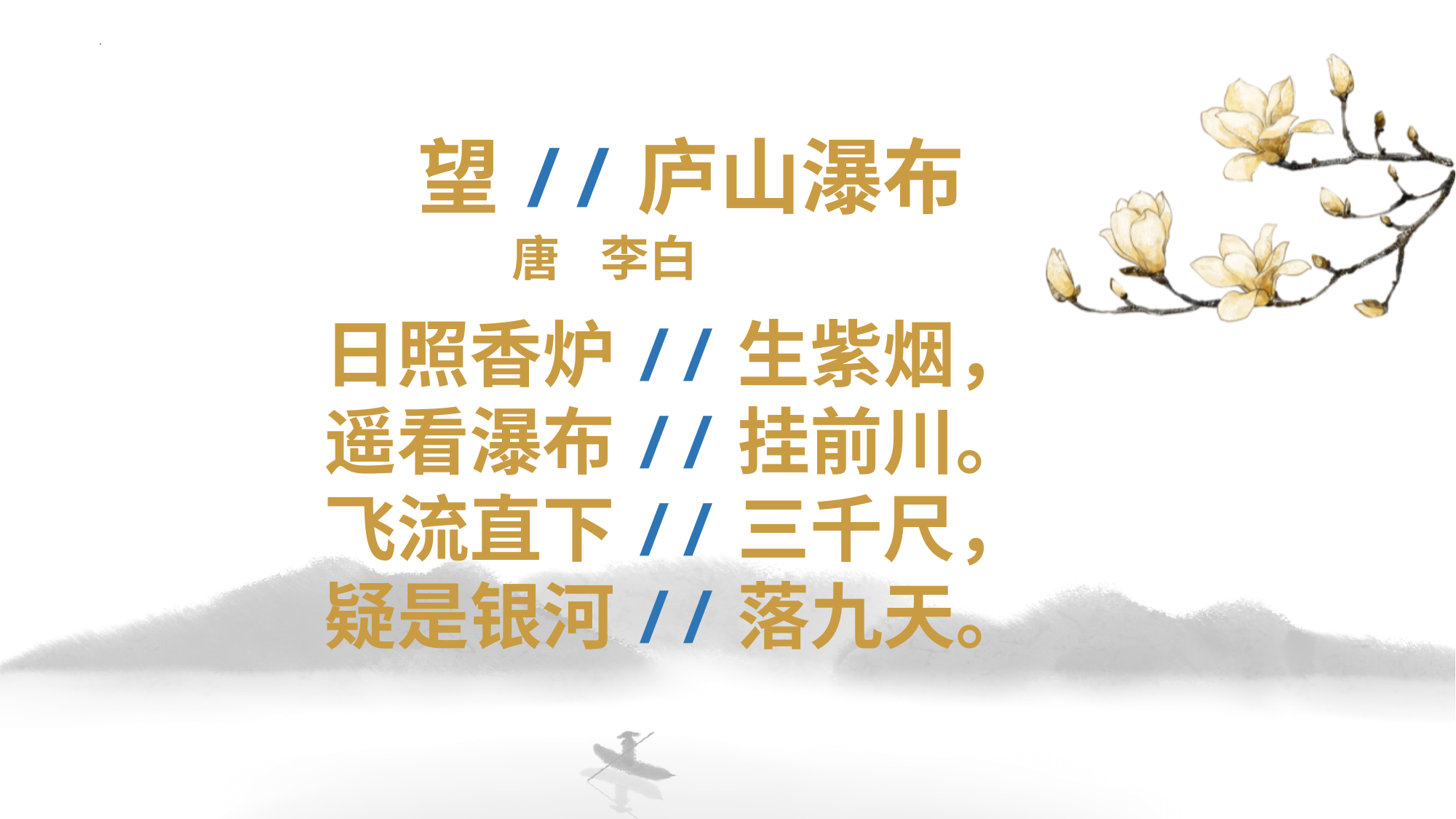

望//庐山瀑布
  唐   李白
日照香炉//生紫烟，
遥看瀑布//挂前川。
飞流直下//三千尺，
疑是银河//落九天。